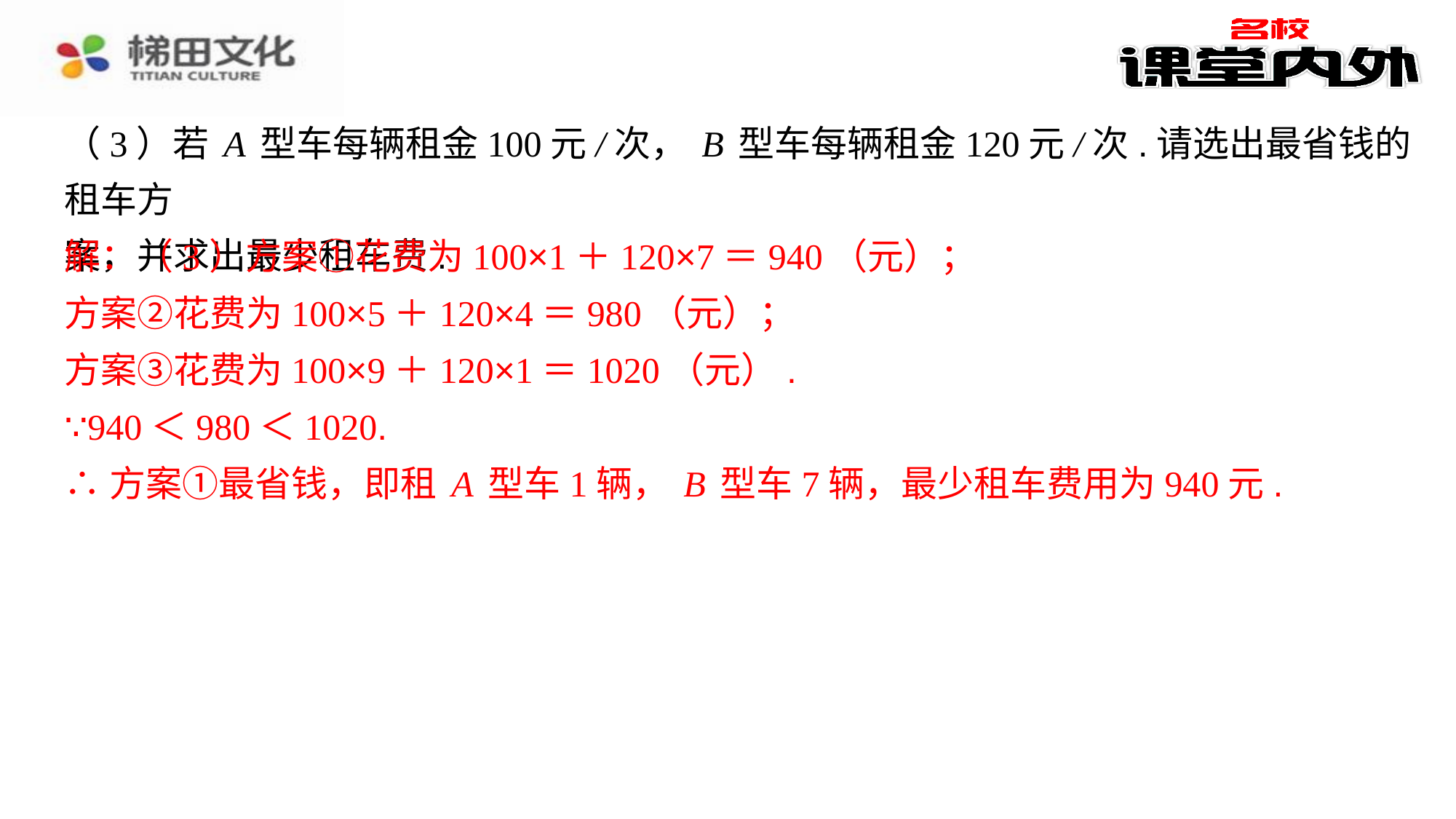

（3）若A型车每辆租金100元/次，B型车每辆租金120元/次.请选出最省钱的租车方
案，并求出最少租车费.
解：（3）方案①花费为100×1＋120×7＝940（元）；
方案②花费为100×5＋120×4＝980（元）；
方案③花费为100×9＋120×1＝1020（元）.
∵940＜980＜1020.
∴方案①最省钱，即租A型车1辆，B型车7辆，最少租车费用为940元.
解：（3）方案①花费为100×1＋120×7＝940（元）；
方案②花费为100×5＋120×4＝980（元）；
方案③花费为100×9＋120×1＝1020（元）.
∵940＜980＜1020.
∴方案①最省钱，即租A型车1辆，B型车7辆，最少租车费用为940元.